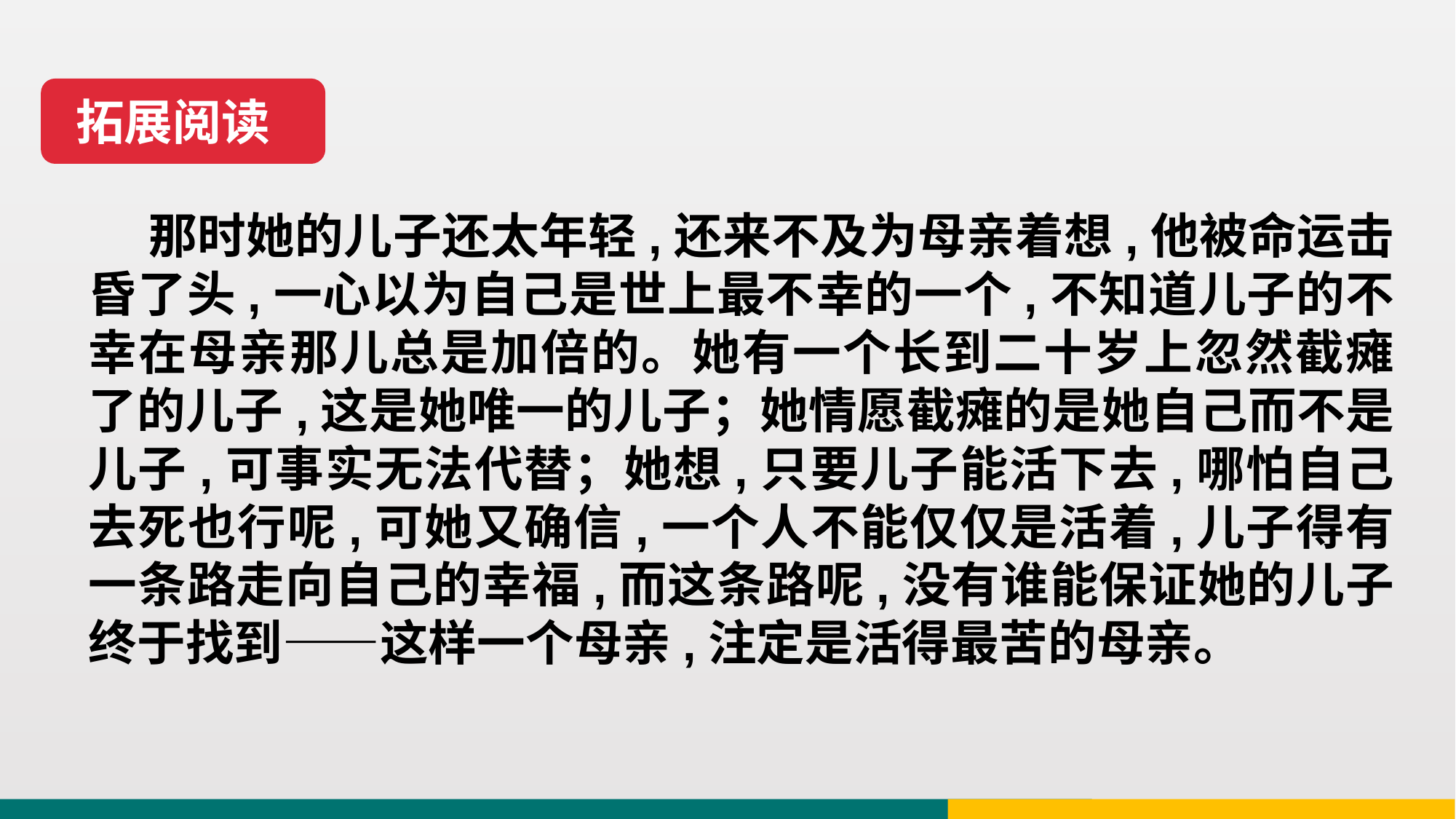

拓展阅读
     那时她的儿子还太年轻,还来不及为母亲着想,他被命运击昏了头,一心以为自己是世上最不幸的一个,不知道儿子的不幸在母亲那儿总是加倍的。她有一个长到二十岁上忽然截瘫了的儿子,这是她唯一的儿子；她情愿截瘫的是她自己而不是儿子,可事实无法代替；她想,只要儿子能活下去,哪怕自己去死也行呢,可她又确信,一个人不能仅仅是活着,儿子得有一条路走向自己的幸福,而这条路呢,没有谁能保证她的儿子终于找到——这样一个母亲,注定是活得最苦的母亲。